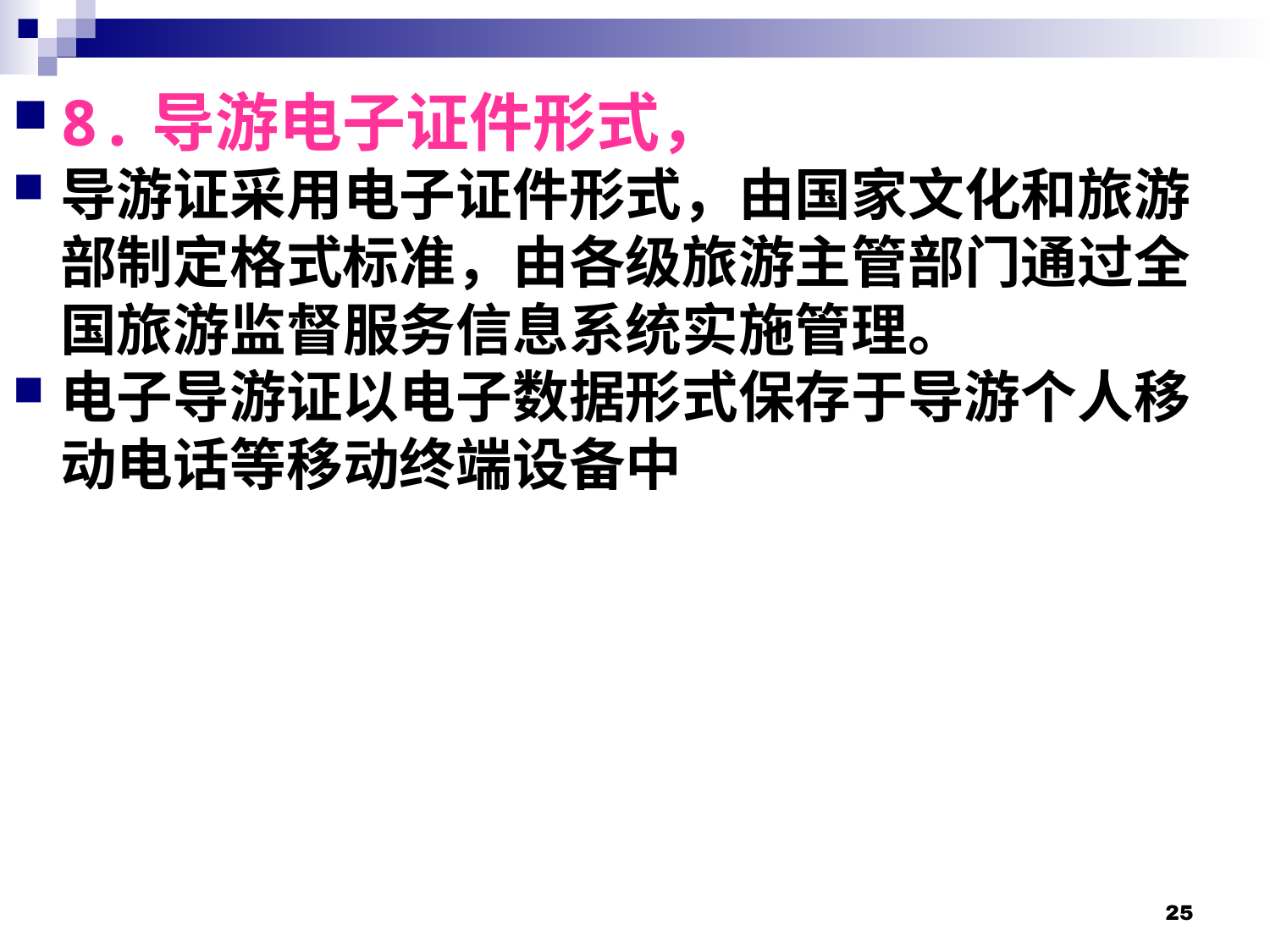

8.导游电子证件形式，
导游证采用电子证件形式，由国家文化和旅游部制定格式标准，由各级旅游主管部门通过全国旅游监督服务信息系统实施管理。
电子导游证以电子数据形式保存于导游个人移动电话等移动终端设备中
25